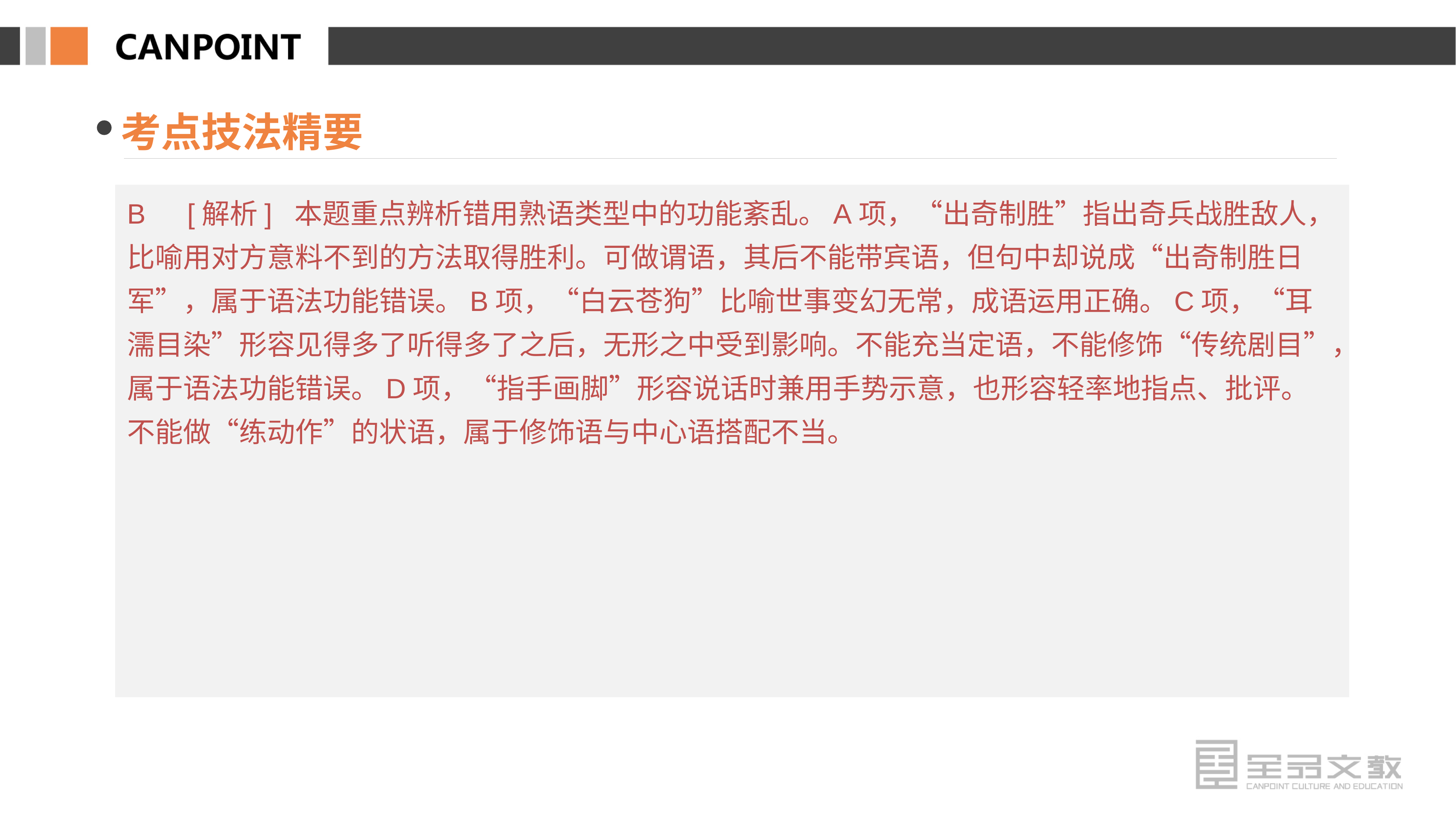

考点技法精要

B　[解析]  本题重点辨析错用熟语类型中的功能紊乱。A项，“出奇制胜”指出奇兵战胜敌人，比喻用对方意料不到的方法取得胜利。可做谓语，其后不能带宾语，但句中却说成“出奇制胜日军”，属于语法功能错误。B项，“白云苍狗”比喻世事变幻无常，成语运用正确。C项，“耳濡目染”形容见得多了听得多了之后，无形之中受到影响。不能充当定语，不能修饰“传统剧目”，属于语法功能错误。D项，“指手画脚”形容说话时兼用手势示意，也形容轻率地指点、批评。不能做“练动作”的状语，属于修饰语与中心语搭配不当。